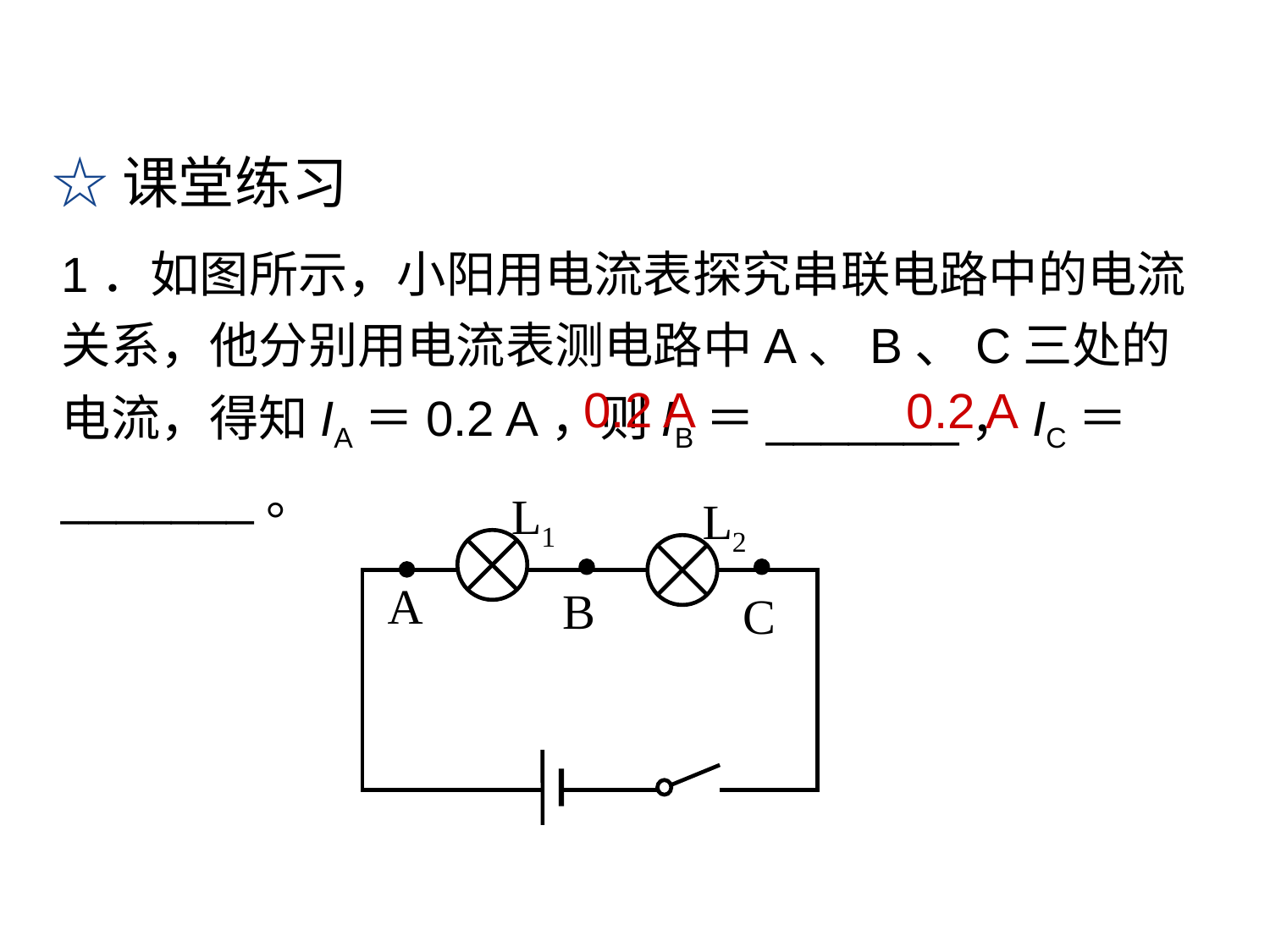

☆课堂练习
1．如图所示，小阳用电流表探究串联电路中的电流关系，他分别用电流表测电路中A、B、C三处的电流，得知IA＝0.2 A，则IB＝_______，IC＝_______。
0.2 A
0.2 A
L1
L2

A
B
C